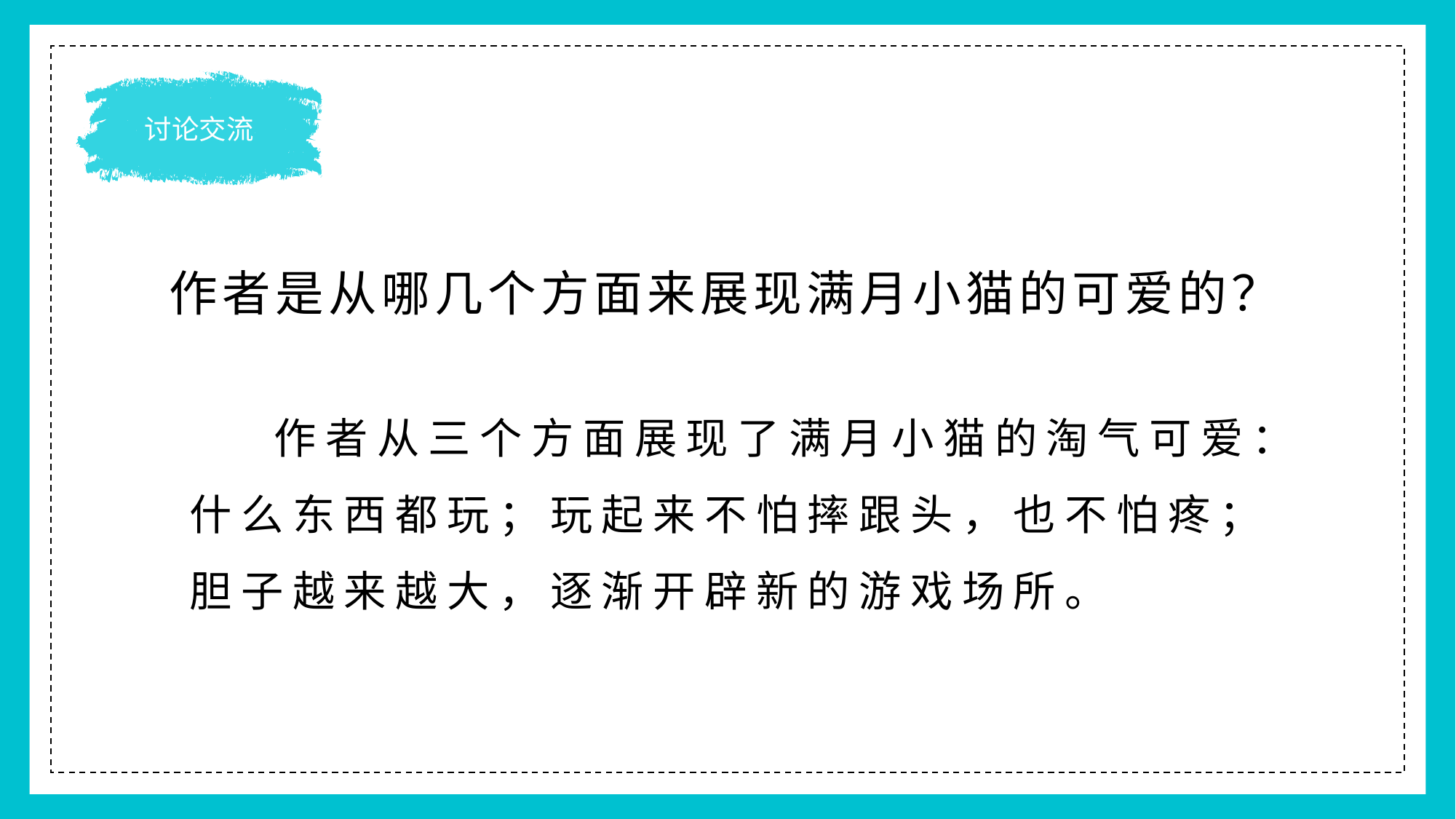

讨论交流
作者是从哪几个方面来展现满月小猫的可爱的？
    作者从三个方面展现了满月小猫的淘气可爱：什么东西都玩；玩起来不怕摔跟头，也不怕疼；胆子越来越大，逐渐开辟新的游戏场所。